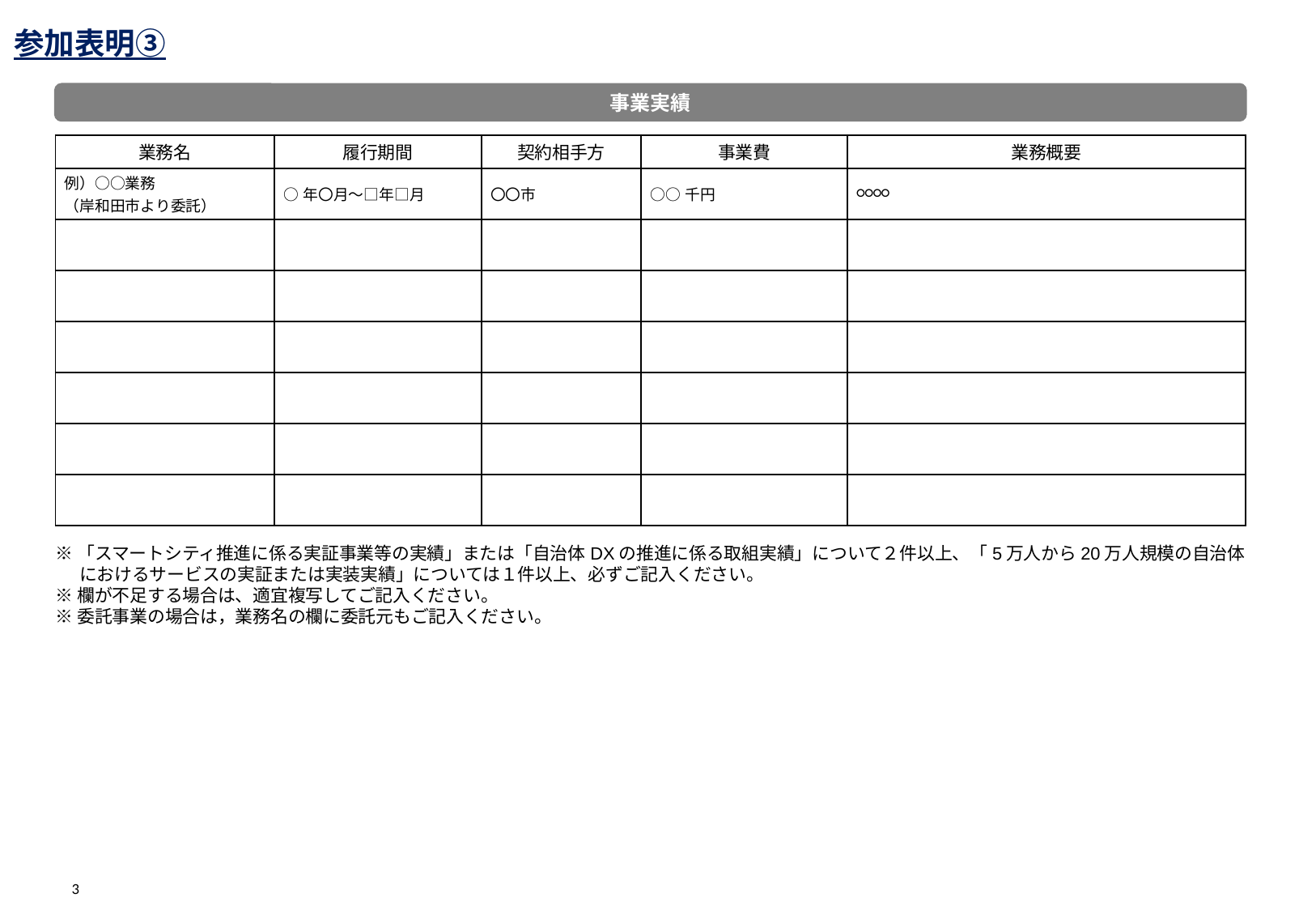

参加表明③
事業実績
| 業務名 | 履行期間 | 契約相手方 | 事業費 | 業務概要 |
| --- | --- | --- | --- | --- |
| 例）○○業務 （岸和田市より委託） | ○年〇月～□年□月 | 〇〇市 | ○○千円 | ○○○○ |
|  |  |  |  |  |
|  |  |  |  |  |
|  |  |  |  |  |
|  |  |  |  |  |
|  |  |  |  |  |
|  |  |  |  |  |
※「スマートシティ推進に係る実証事業等の実績」または「自治体DXの推進に係る取組実績」について２件以上、「5万人から20万人規模の自治体におけるサービスの実証または実装実績」については１件以上、必ずご記入ください。
※欄が不足する場合は、適宜複写してご記入ください。
※委託事業の場合は，業務名の欄に委託元もご記入ください。
3